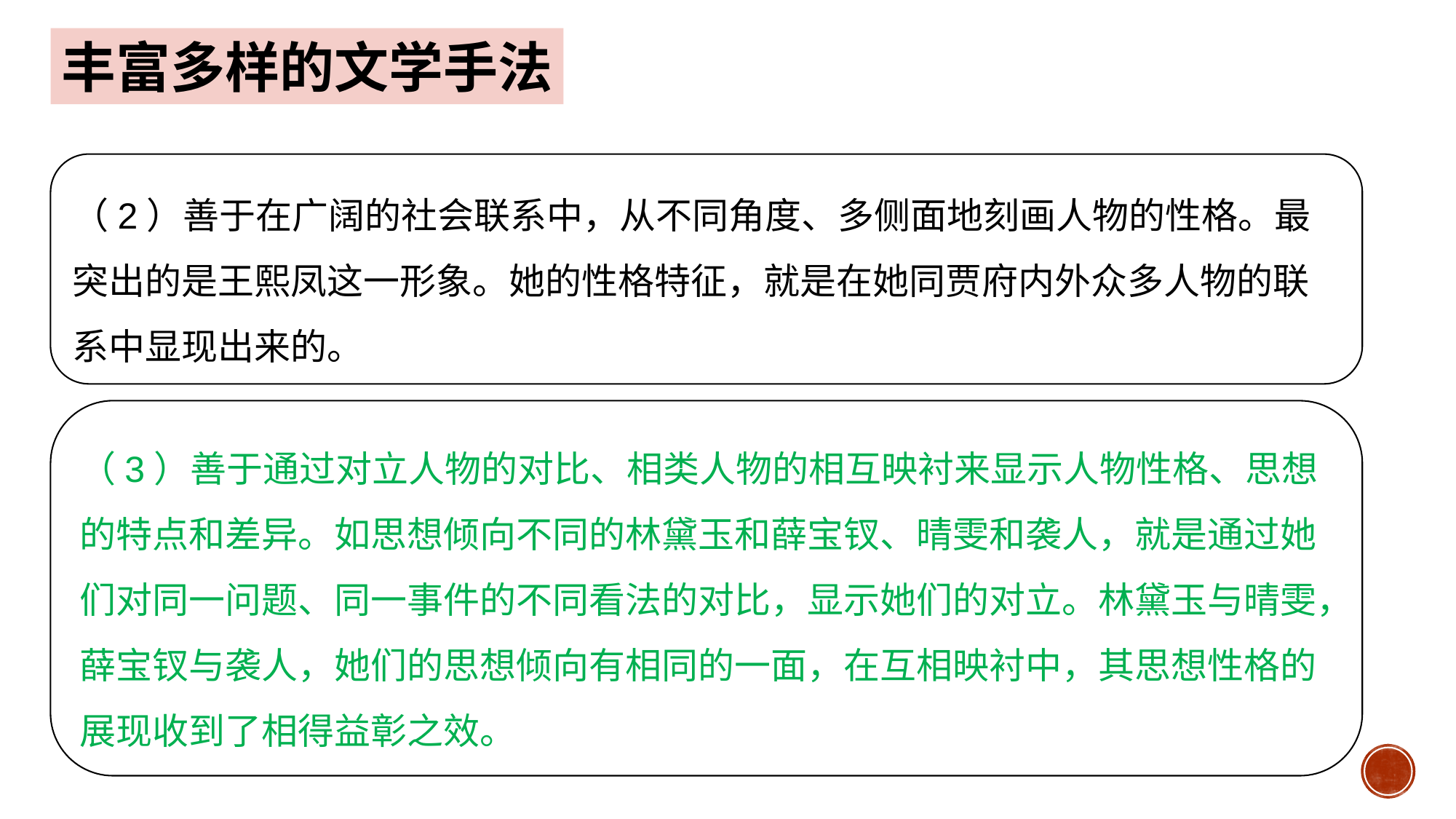

丰富多样的文学手法
（2）善于在广阔的社会联系中，从不同角度、多侧面地刻画人物的性格。最突出的是王熙凤这一形象。她的性格特征，就是在她同贾府内外众多人物的联系中显现出来的。
（3）善于通过对立人物的对比、相类人物的相互映衬来显示人物性格、思想的特点和差异。如思想倾向不同的林黛玉和薛宝钗、晴雯和袭人，就是通过她们对同一问题、同一事件的不同看法的对比，显示她们的对立。林黛玉与晴雯，薛宝钗与袭人，她们的思想倾向有相同的一面，在互相映衬中，其思想性格的展现收到了相得益彰之效。